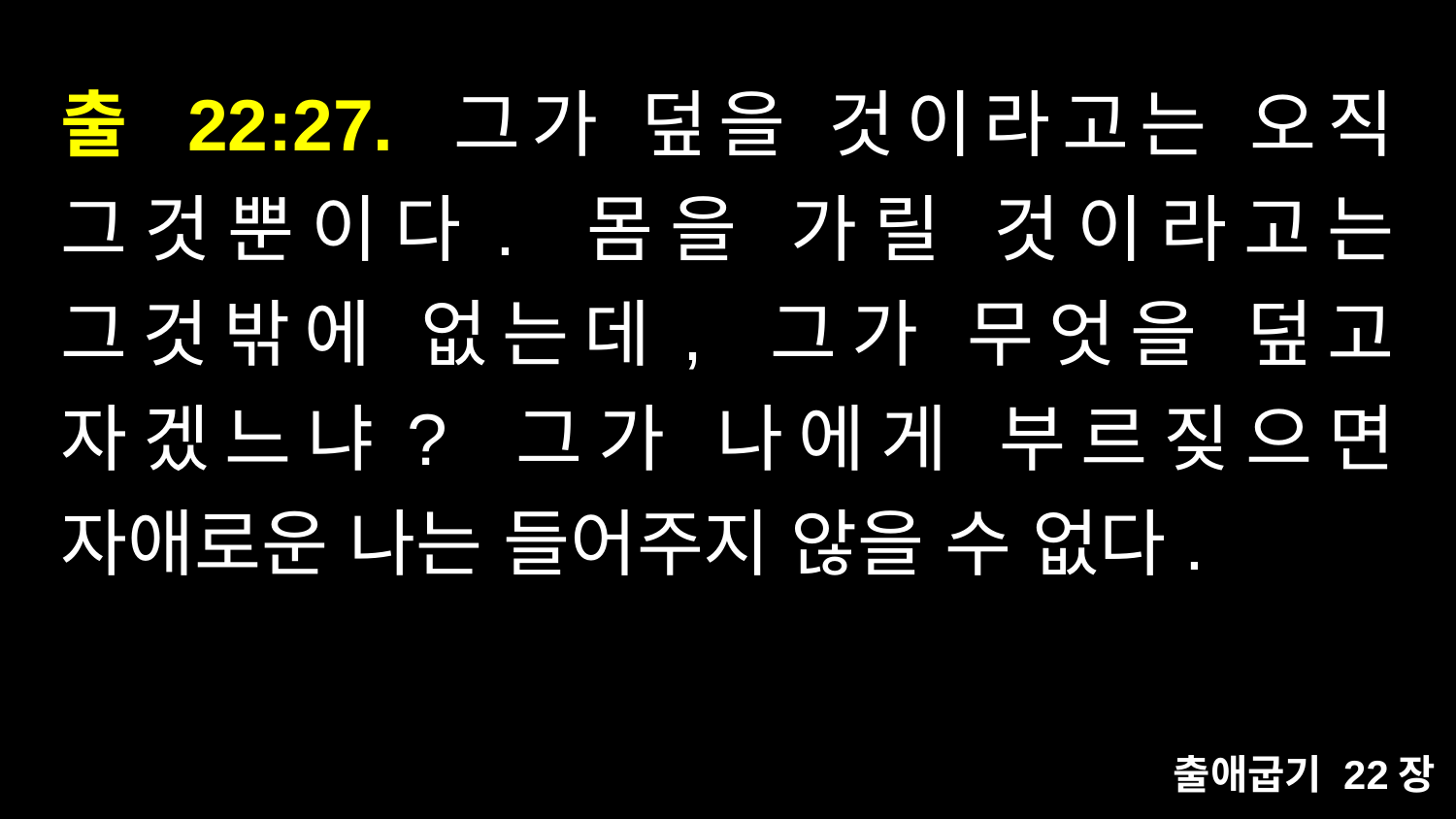

# 출 22:27. 그가 덮을 것이라고는 오직 그것뿐이다. 몸을 가릴 것이라고는 그것밖에 없는데, 그가 무엇을 덮고 자겠느냐? 그가 나에게 부르짖으면 자애로운 나는 들어주지 않을 수 없다.
출애굽기 22장